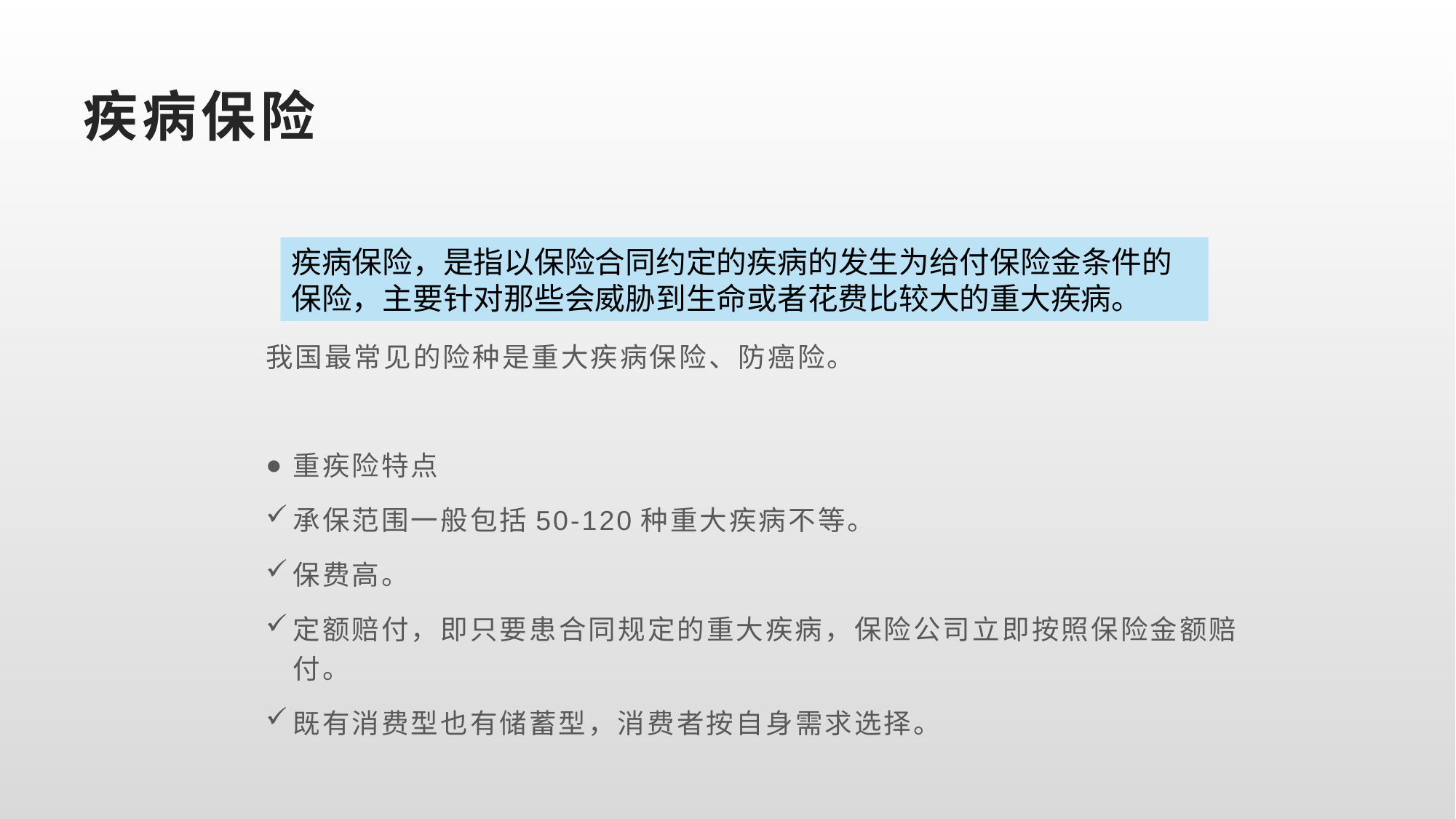

# 疾病保险
疾病保险，是指以保险合同约定的疾病的发生为给付保险金条件的保险，主要针对那些会威胁到生命或者花费比较大的重大疾病。
我国最常见的险种是重大疾病保险、防癌险。

重疾险特点
承保范围一般包括50-120种重大疾病不等。
保费高。
定额赔付，即只要患合同规定的重大疾病，保险公司立即按照保险金额赔付。
既有消费型也有储蓄型，消费者按自身需求选择。